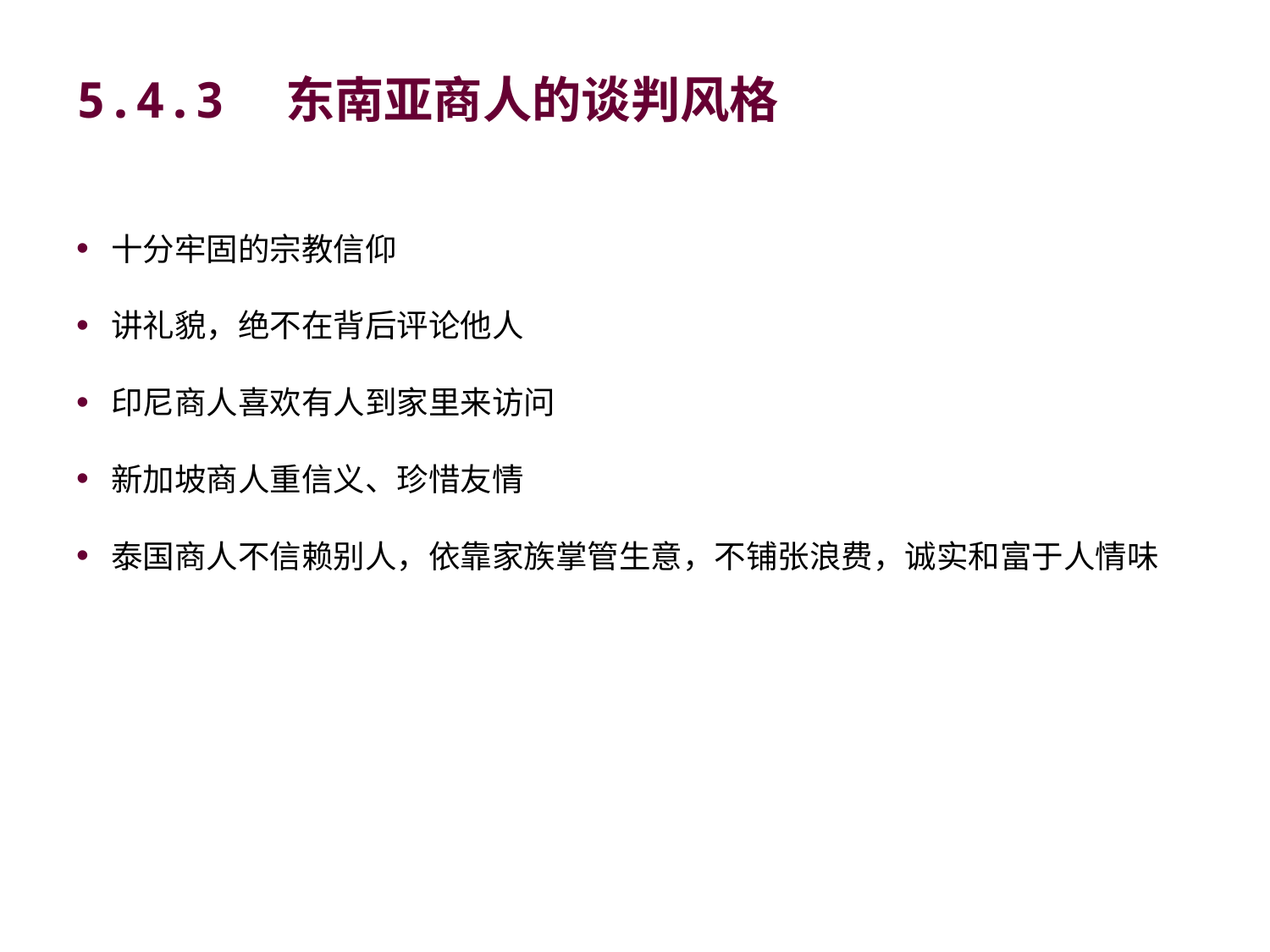

# 5.4.3　东南亚商人的谈判风格
十分牢固的宗教信仰
讲礼貌，绝不在背后评论他人
印尼商人喜欢有人到家里来访问
新加坡商人重信义、珍惜友情
泰国商人不信赖别人，依靠家族掌管生意，不铺张浪费，诚实和富于人情味